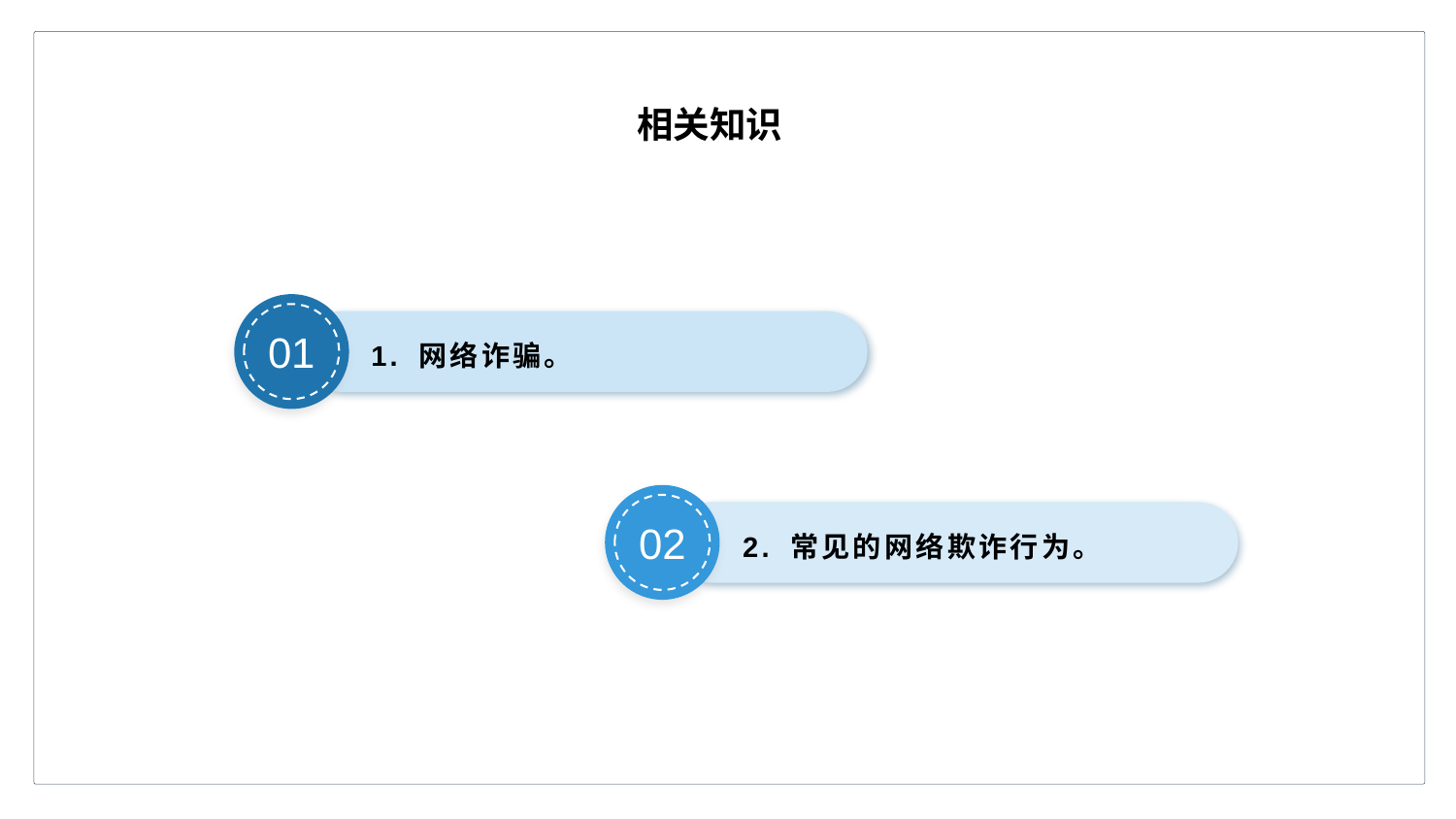

相关知识

01

1. 网络诈骗。

02

2. 常见的网络欺诈行为。
03